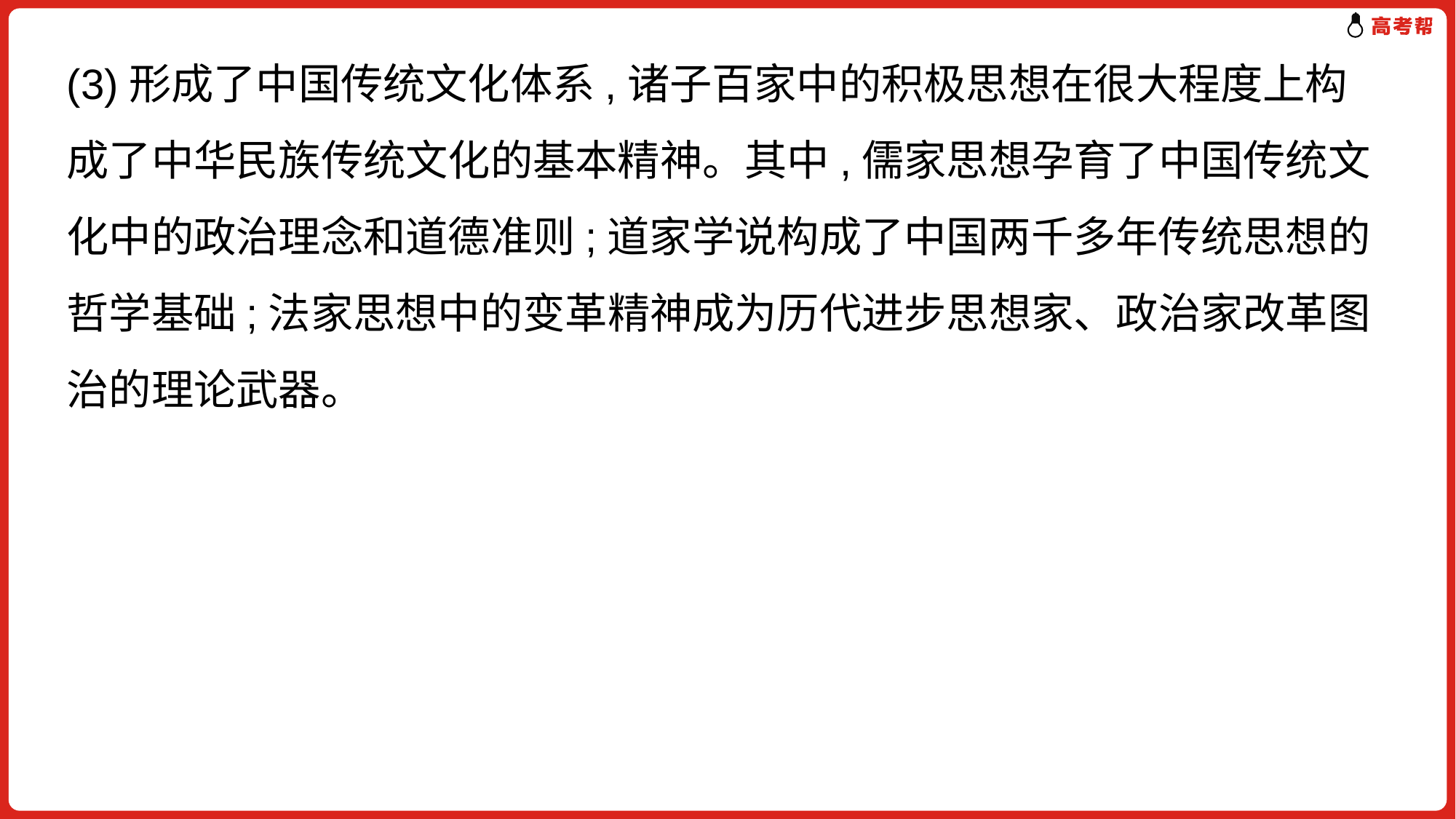

(3)形成了中国传统文化体系,诸子百家中的积极思想在很大程度上构成了中华民族传统文化的基本精神。其中,儒家思想孕育了中国传统文化中的政治理念和道德准则;道家学说构成了中国两千多年传统思想的哲学基础;法家思想中的变革精神成为历代进步思想家、政治家改革图治的理论武器。